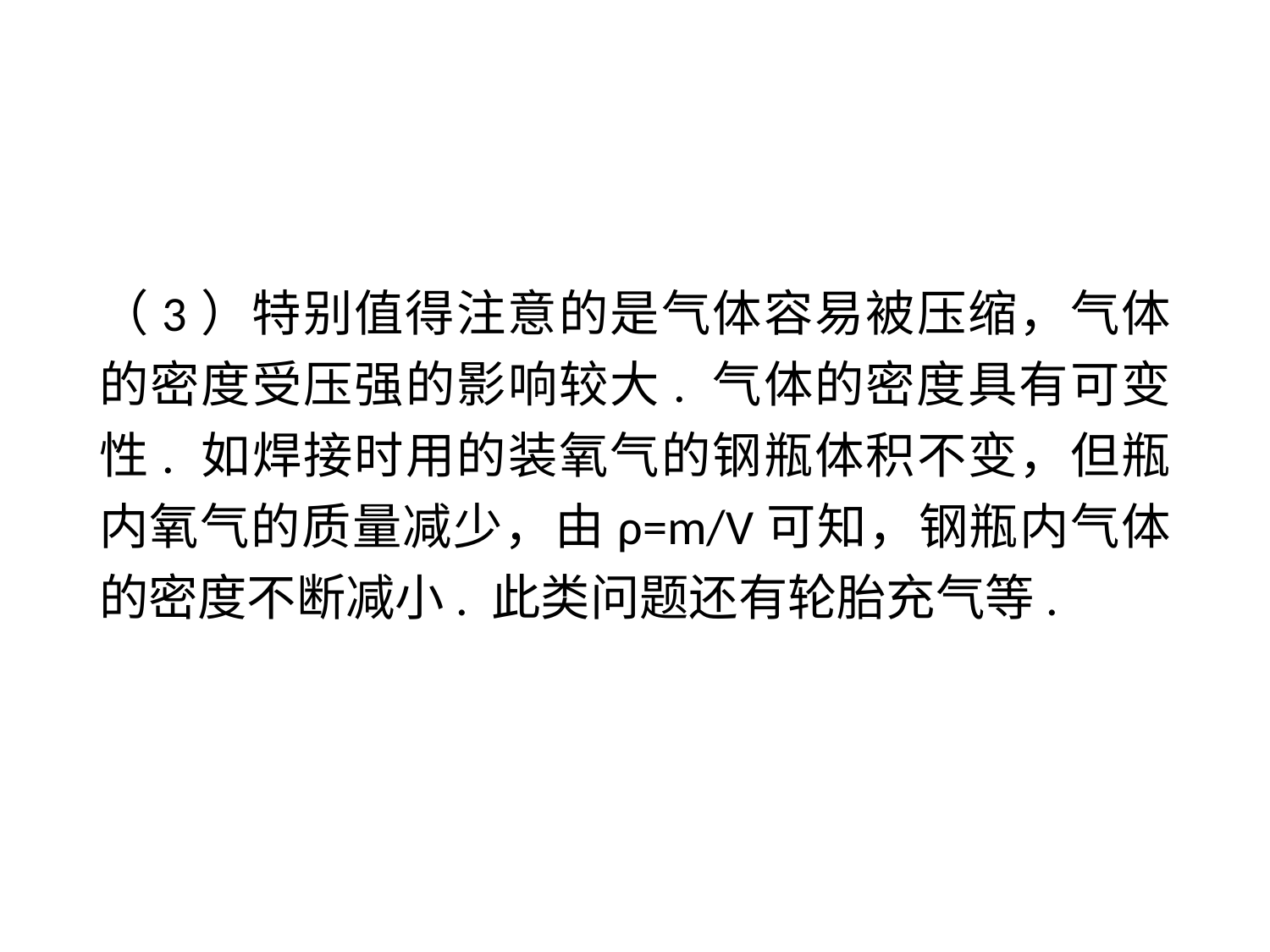

（3）特别值得注意的是气体容易被压缩，气体的密度受压强的影响较大. 气体的密度具有可变性. 如焊接时用的装氧气的钢瓶体积不变，但瓶内氧气的质量减少，由ρ=m/V可知，钢瓶内气体的密度不断减小. 此类问题还有轮胎充气等.